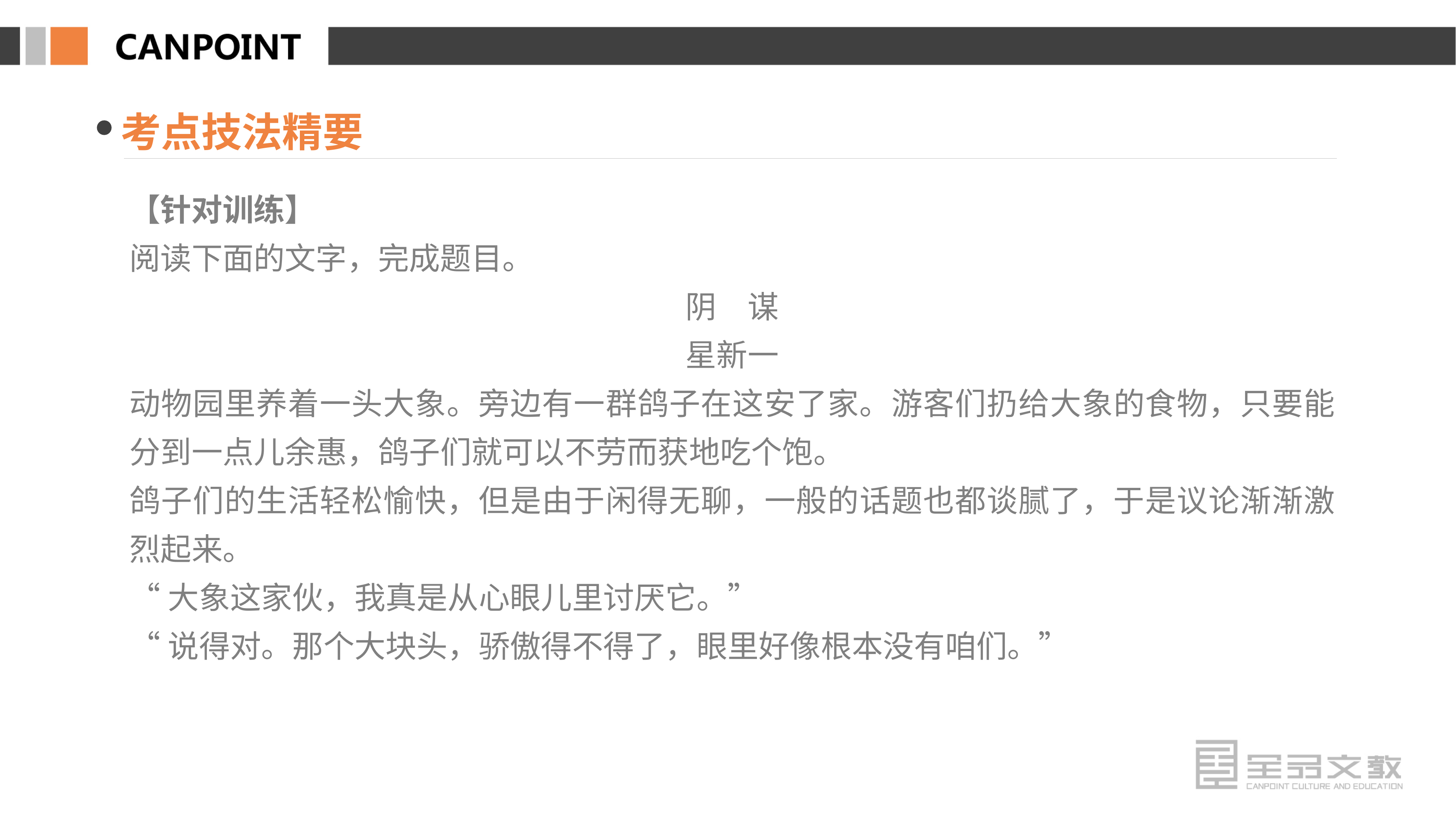

考点技法精要

【针对训练】
阅读下面的文字，完成题目。
阴　谋
星新一
动物园里养着一头大象。旁边有一群鸽子在这安了家。游客们扔给大象的食物，只要能分到一点儿余惠，鸽子们就可以不劳而获地吃个饱。
鸽子们的生活轻松愉快，但是由于闲得无聊，一般的话题也都谈腻了，于是议论渐渐激烈起来。
“大象这家伙，我真是从心眼儿里讨厌它。”
“说得对。那个大块头，骄傲得不得了，眼里好像根本没有咱们。”